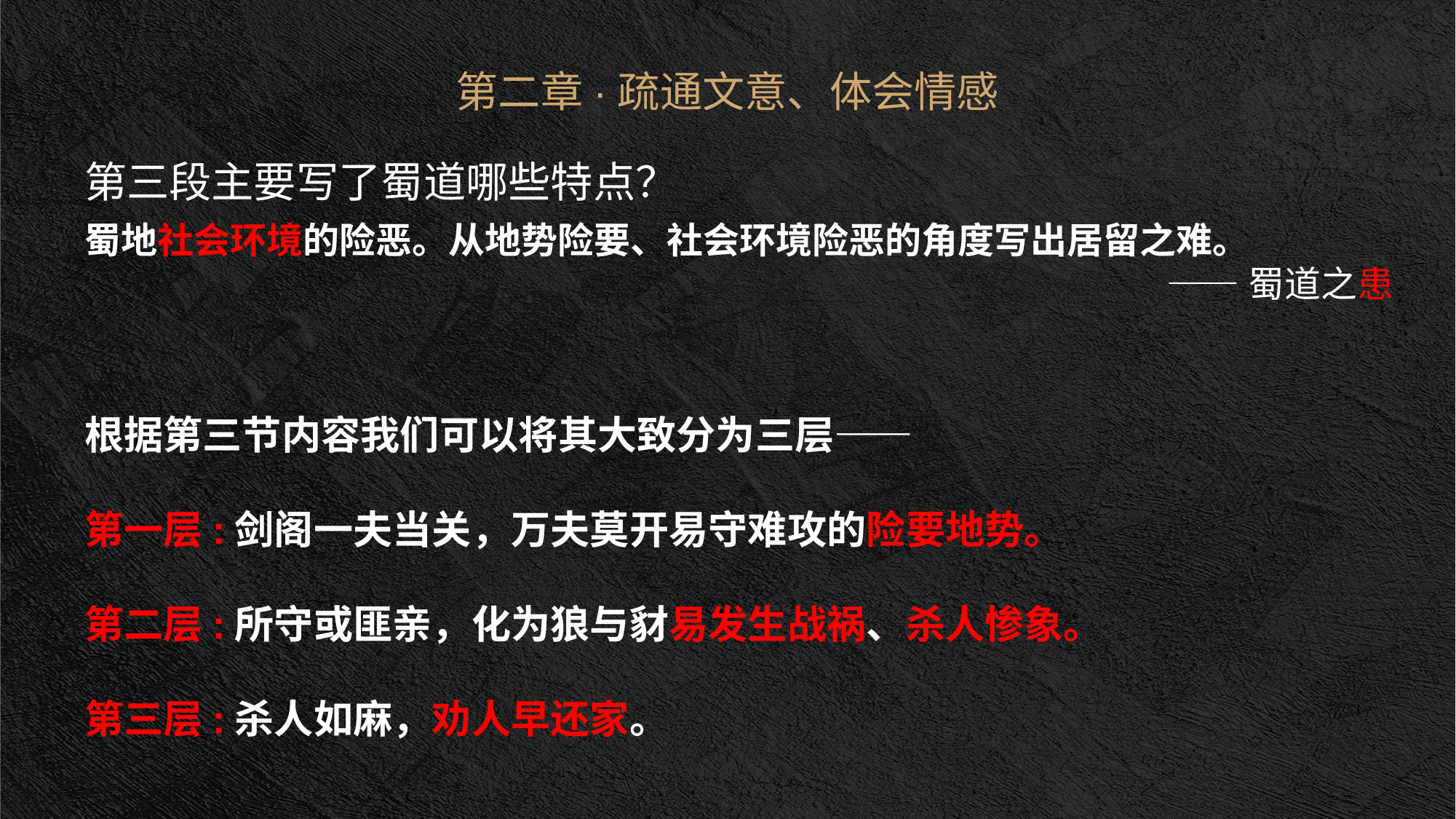

第二章·疏通文意、体会情感
第三段主要写了蜀道哪些特点？
蜀地社会环境的险恶。从地势险要、社会环境险恶的角度写出居留之难。
——蜀道之患
根据第三节内容我们可以将其大致分为三层——
第一层:剑阁一夫当关，万夫莫开易守难攻的险要地势。
第二层:所守或匪亲，化为狼与豺易发生战祸、杀人惨象。
第三层:杀人如麻，劝人早还家。